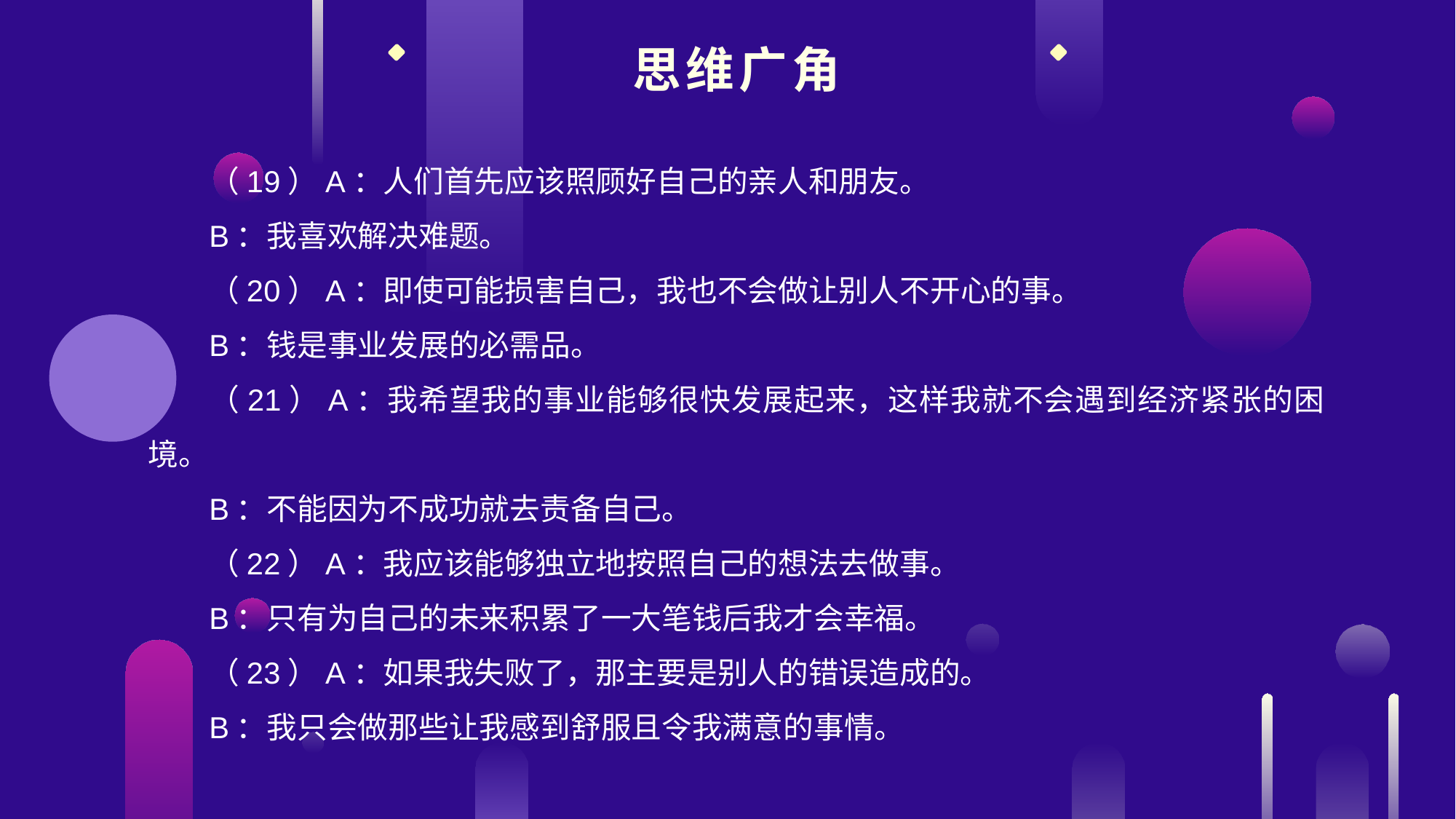

思维广角

（19）A：人们首先应该照顾好自己的亲人和朋友。
B：我喜欢解决难题。
（20）A：即使可能损害自己，我也不会做让别人不开心的事。
B：钱是事业发展的必需品。
（21）A：我希望我的事业能够很快发展起来，这样我就不会遇到经济紧张的困境。
B：不能因为不成功就去责备自己。
（22）A：我应该能够独立地按照自己的想法去做事。
B：只有为自己的未来积累了一大笔钱后我才会幸福。
（23）A：如果我失败了，那主要是别人的错误造成的。
B：我只会做那些让我感到舒服且令我满意的事情。